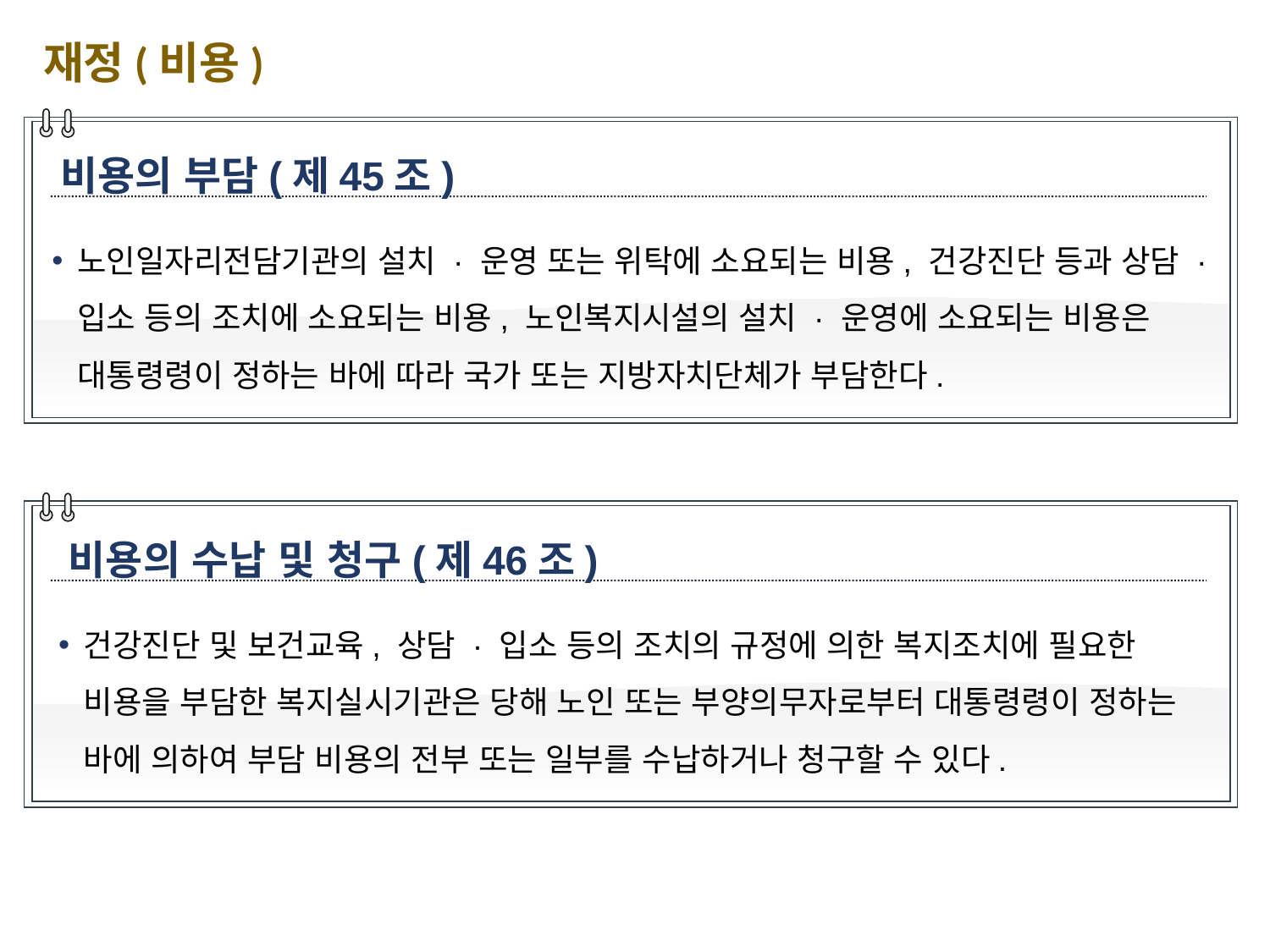

재정(비용)

비용의 부담(제45조)

노인일자리전담기관의 설치 · 운영 또는 위탁에 소요되는 비용, 건강진단 등과 상담 · 입소 등의 조치에 소요되는 비용, 노인복지시설의 설치 · 운영에 소요되는 비용은 대통령령이 정하는 바에 따라 국가 또는 지방자치단체가 부담한다.

비용의 수납 및 청구(제46조)

건강진단 및 보건교육, 상담 · 입소 등의 조치의 규정에 의한 복지조치에 필요한 비용을 부담한 복지실시기관은 당해 노인 또는 부양의무자로부터 대통령령이 정하는 바에 의하여 부담 비용의 전부 또는 일부를 수납하거나 청구할 수 있다.